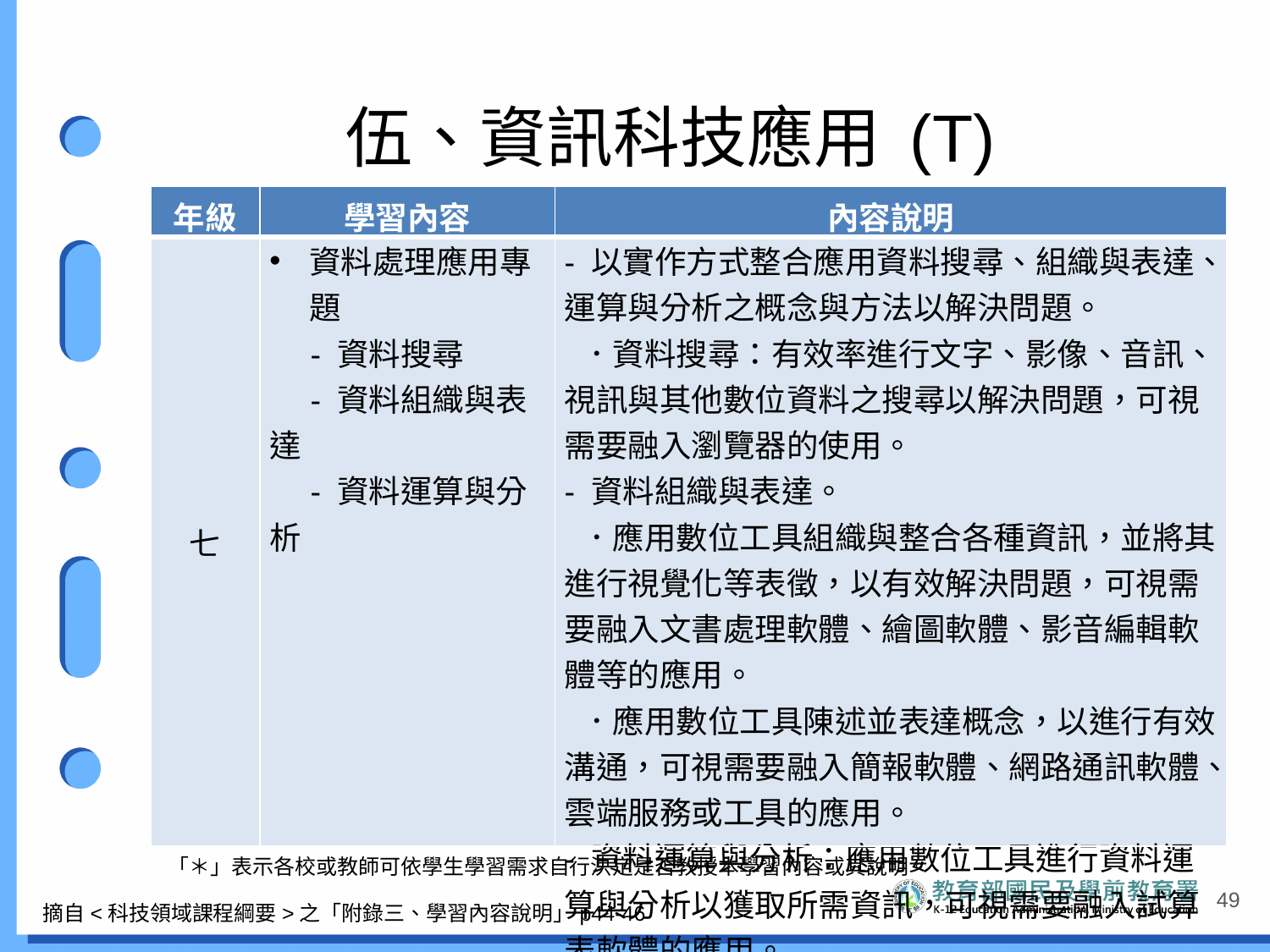

# 伍、資訊科技應用 (T)
| 年級 | 學習內容 | 內容說明 |
| --- | --- | --- |
| 七 | 資料處理應用專題 　- 資料搜尋 　- 資料組織與表達 　- 資料運算與分析 | - 以實作方式整合應用資料搜尋、組織與表達、運算與分析之概念與方法以解決問題。 ．資料搜尋：有效率進行文字、影像、音訊、視訊與其他數位資料之搜尋以解決問題，可視需要融入瀏覽器的使用。 - 資料組織與表達。 ．應用數位工具組織與整合各種資訊，並將其進行視覺化等表徵，以有效解決問題，可視需要融入文書處理軟體、繪圖軟體、影音編輯軟體等的應用。 ．應用數位工具陳述並表達概念，以進行有效溝通，可視需要融入簡報軟體、網路通訊軟體、雲端服務或工具的應用。 - 資料運算與分析：應用數位工具進行資料運算與分析以獲取所需資訊，可視需要融入試算表軟體的應用。 |
「＊」表示各校或教師可依學生學習需求自行決定是否教授本學習內容或其說明。
49
摘自<科技領域課程綱要>之「附錄三、學習內容說明」p44-46